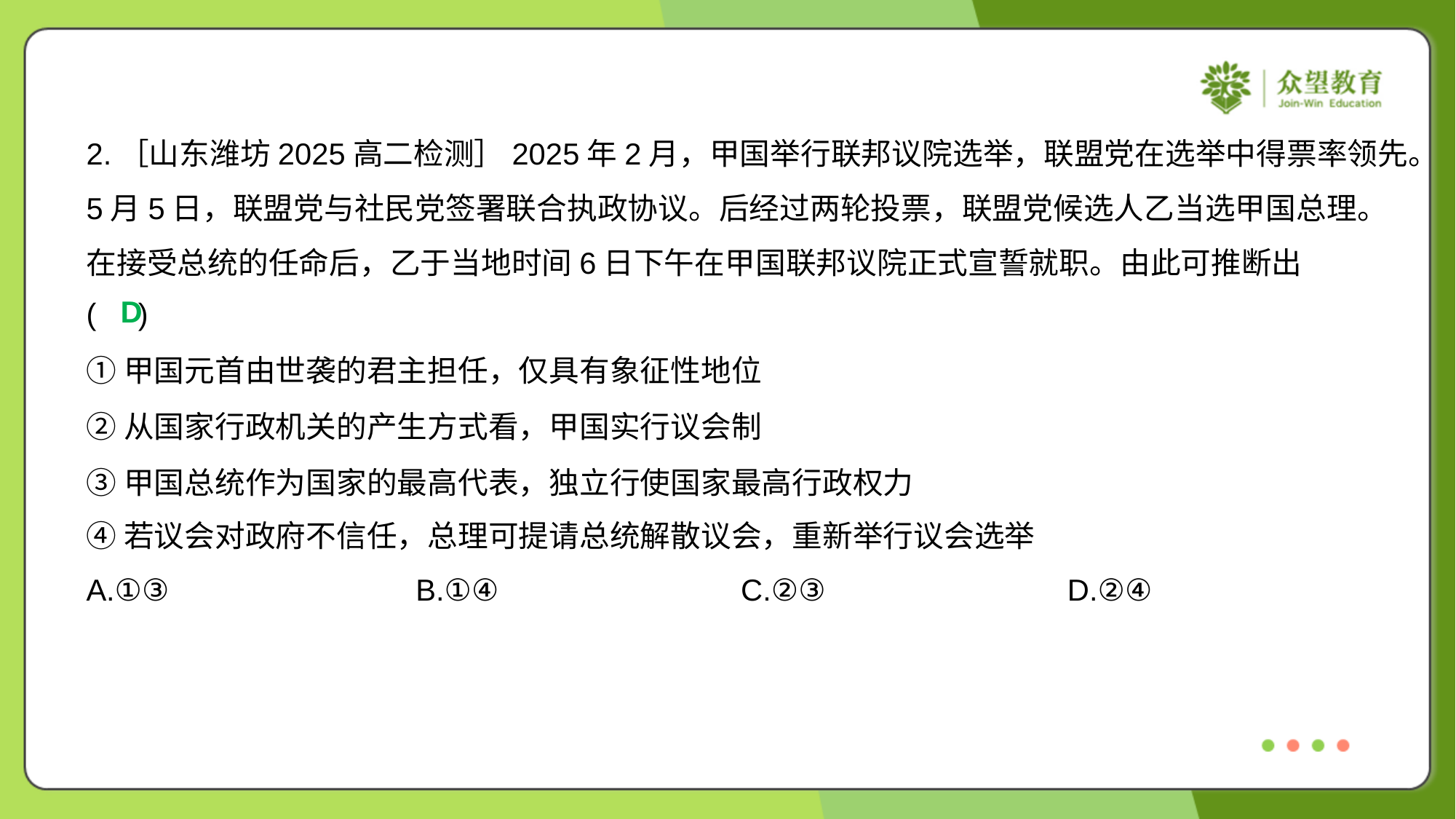

2.［山东潍坊2025高二检测］2025年2月，甲国举行联邦议院选举，联盟党在选举中得票率领先。
5月5日，联盟党与社民党签署联合执政协议。后经过两轮投票，联盟党候选人乙当选甲国总理。
在接受总统的任命后，乙于当地时间6日下午在甲国联邦议院正式宣誓就职。由此可推断出
(     )
D
①甲国元首由世袭的君主担任，仅具有象征性地位
②从国家行政机关的产生方式看，甲国实行议会制
③甲国总统作为国家的最高代表，独立行使国家最高行政权力
④若议会对政府不信任，总理可提请总统解散议会，重新举行议会选举
A.①③	B.①④	C.②③	D.②④